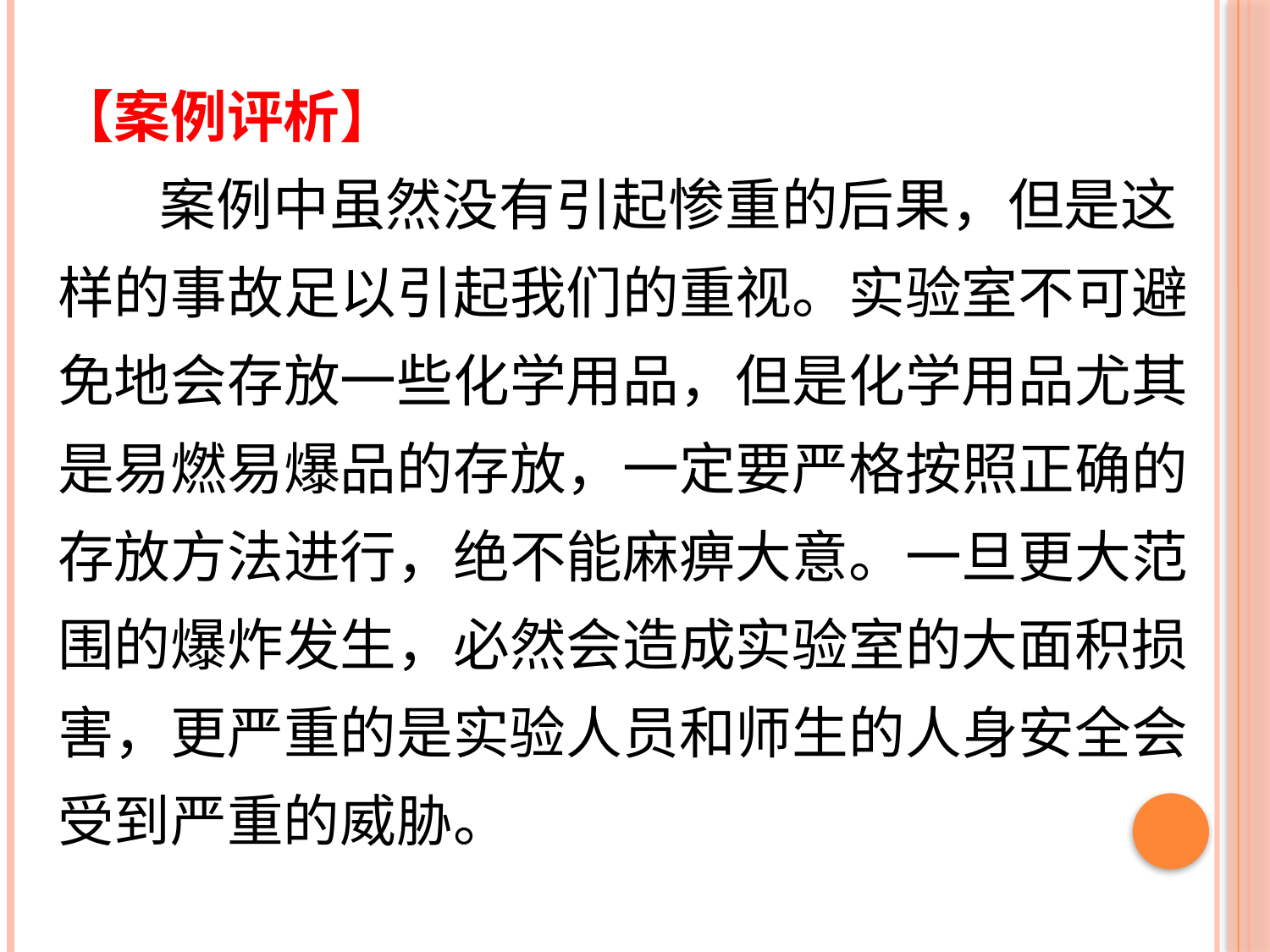

【案例评析】
       案例中虽然没有引起惨重的后果，但是这样的事故足以引起我们的重视。实验室不可避免地会存放一些化学用品，但是化学用品尤其是易燃易爆品的存放，一定要严格按照正确的存放方法进行，绝不能麻痹大意。一旦更大范围的爆炸发生，必然会造成实验室的大面积损害，更严重的是实验人员和师生的人身安全会受到严重的威胁。